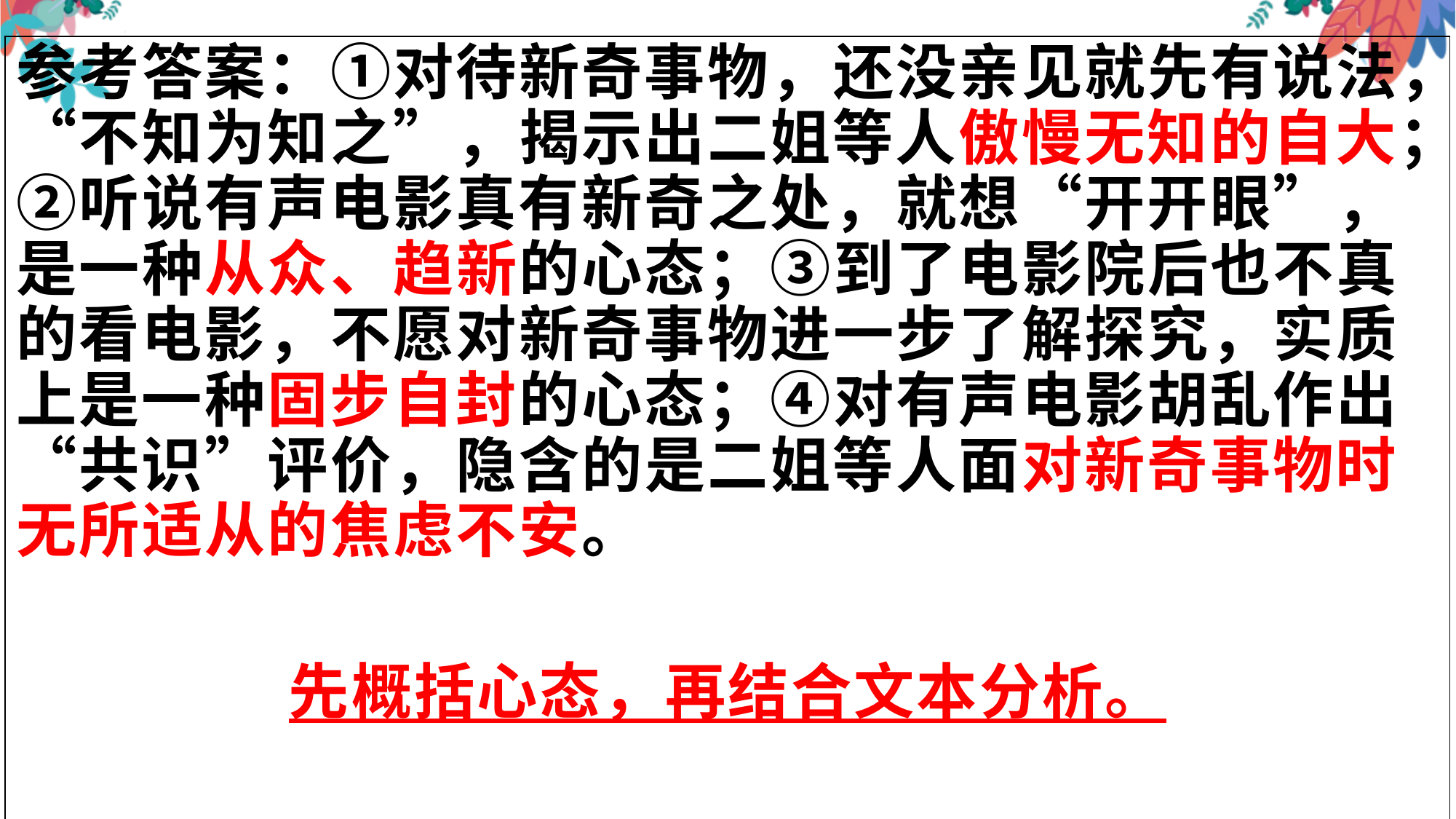

参考答案：①对待新奇事物，还没亲见就先有说法，“不知为知之”，揭示出二姐等人傲慢无知的自大；②听说有声电影真有新奇之处，就想“开开眼”，是一种从众、趋新的心态；③到了电影院后也不真的看电影，不愿对新奇事物进一步了解探究，实质上是一种固步自封的心态；④对有声电影胡乱作出“共识”评价，隐含的是二姐等人面对新奇事物时无所适从的焦虑不安。

先概括心态，再结合文本分析。